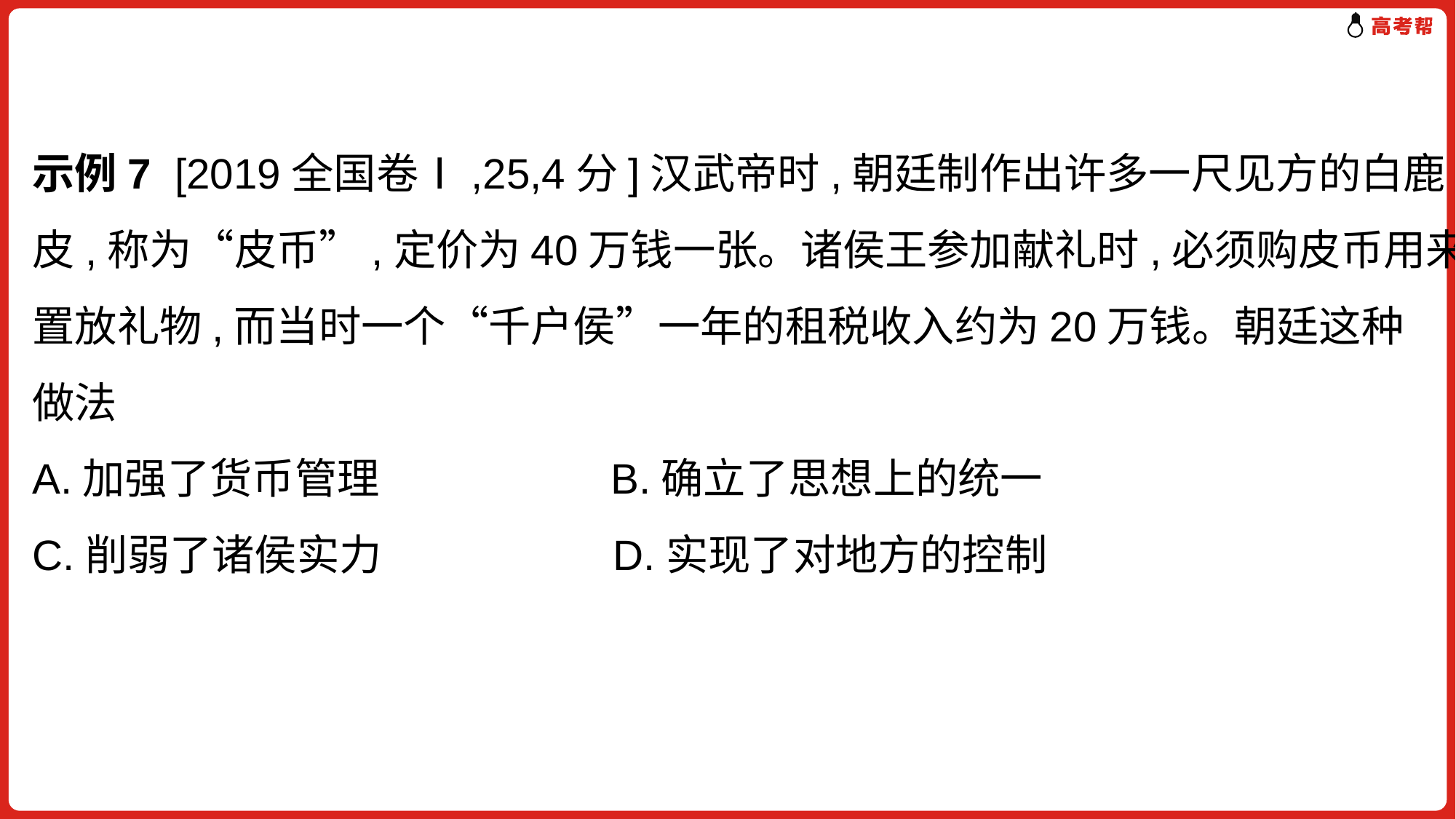

示例7  [2019全国卷Ⅰ,25,4分]汉武帝时,朝廷制作出许多一尺见方的白鹿
皮,称为“皮币”,定价为40万钱一张。诸侯王参加献礼时,必须购皮币用来
置放礼物,而当时一个“千户侯”一年的租税收入约为20万钱。朝廷这种
做法
A.加强了货币管理 　　　　　B.确立了思想上的统一
C.削弱了诸侯实力 　　　　　D.实现了对地方的控制